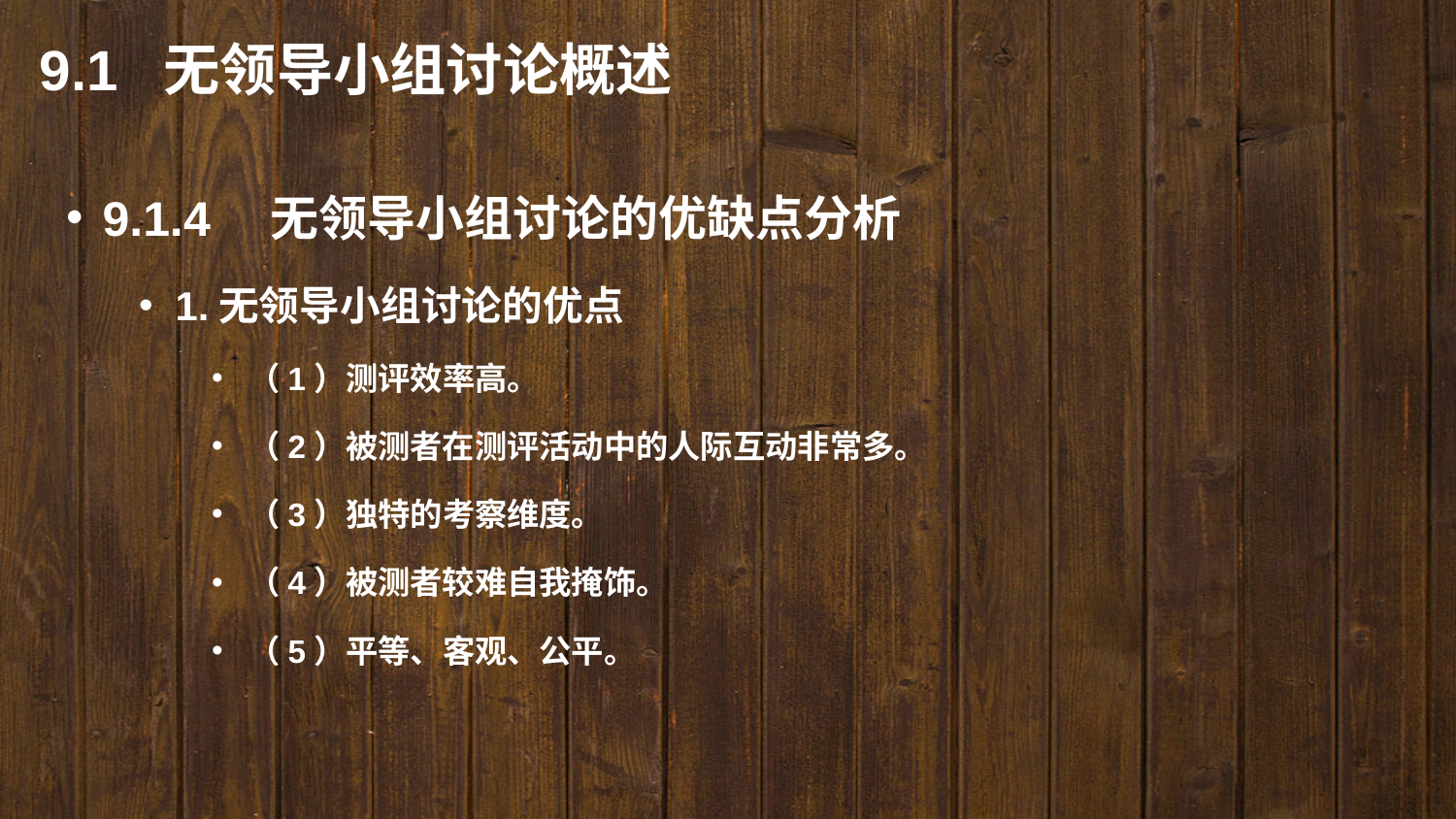

9.1  无领导小组讨论概述
9.1.4　无领导小组讨论的优缺点分析
1.无领导小组讨论的优点
（1）测评效率高。
（2）被测者在测评活动中的人际互动非常多。
（3）独特的考察维度。
（4）被测者较难自我掩饰。
（5）平等、客观、公平。